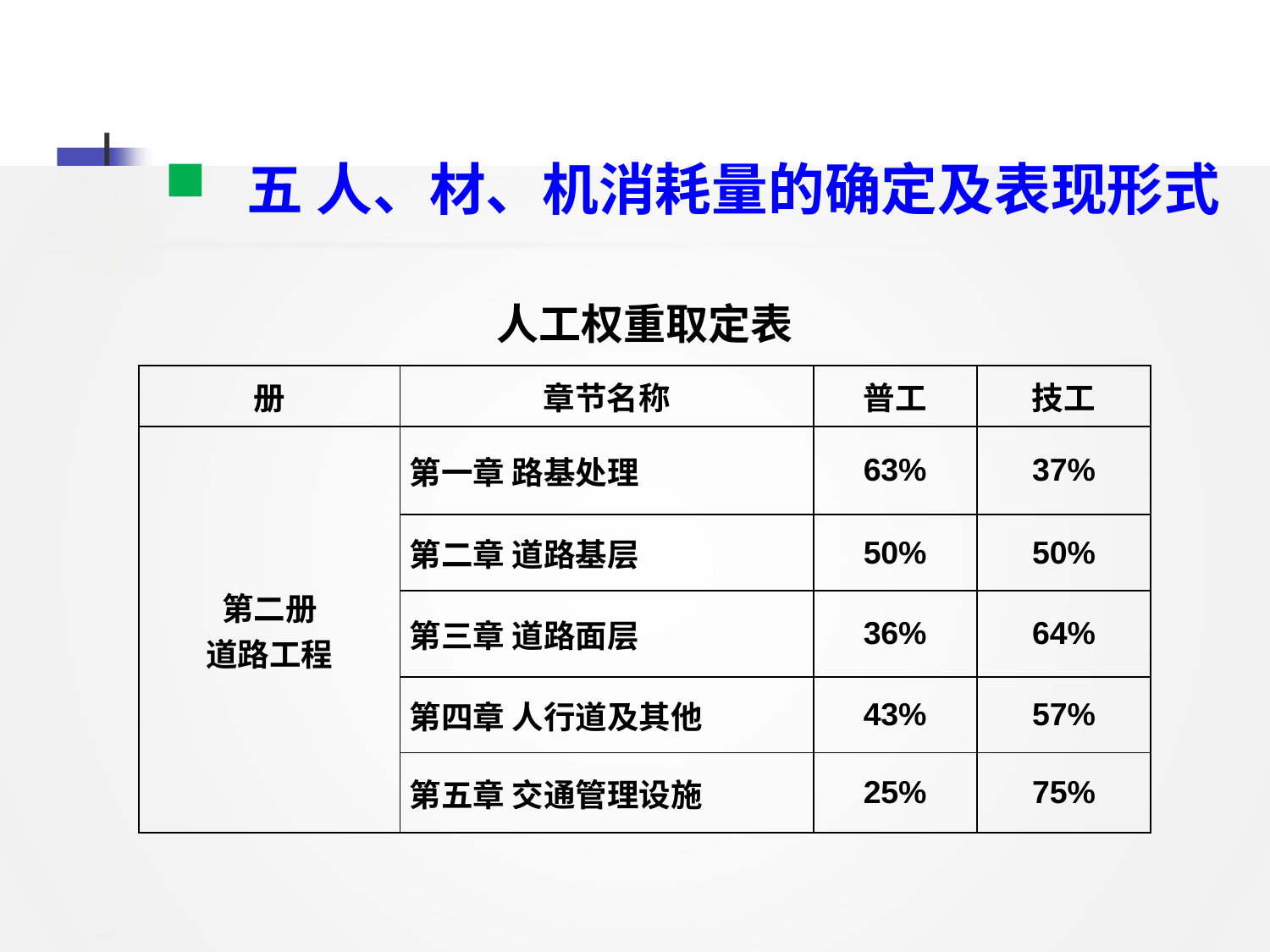

五 人、材、机消耗量的确定及表现形式
| 人工权重取定表 |  |  |  |
| --- | --- | --- | --- |
| 册 | 章节名称 | 普工 | 技工 |
| 第二册 道路工程 | 第一章 路基处理 | 63% | 37% |
|  | 第二章 道路基层 | 50% | 50% |
|  | 第三章 道路面层 | 36% | 64% |
|  | 第四章 人行道及其他 | 43% | 57% |
|  | 第五章 交通管理设施 | 25% | 75% |